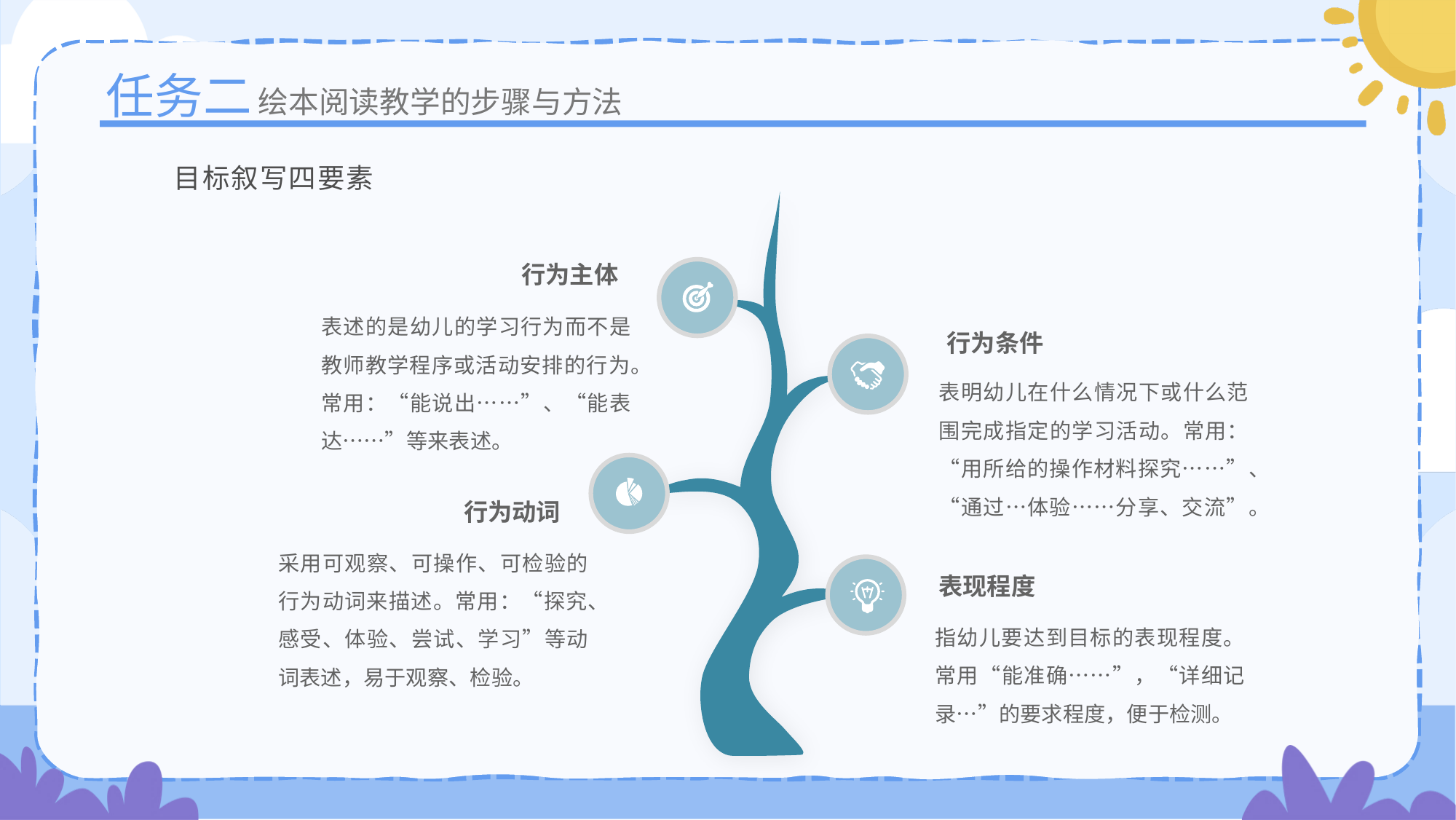

任务二
绘本阅读教学的步骤与方法

目标叙写四要素

行为主体
表述的是幼儿的学习行为而不是教师教学程序或活动安排的行为。常用：“能说出……”、“能表达……”等来表述。

行为条件

行为动词

表现程度
表明幼儿在什么情况下或什么范围完成指定的学习活动。常用：“用所给的操作材料探究……”、“通过…体验……分享、交流”。
采用可观察、可操作、可检验的行为动词来描述。常用：“探究、感受、体验、尝试、学习”等动词表述，易于观察、检验。
指幼儿要达到目标的表现程度。常用“能准确……”，“详细记录…”的要求程度，便于检测。